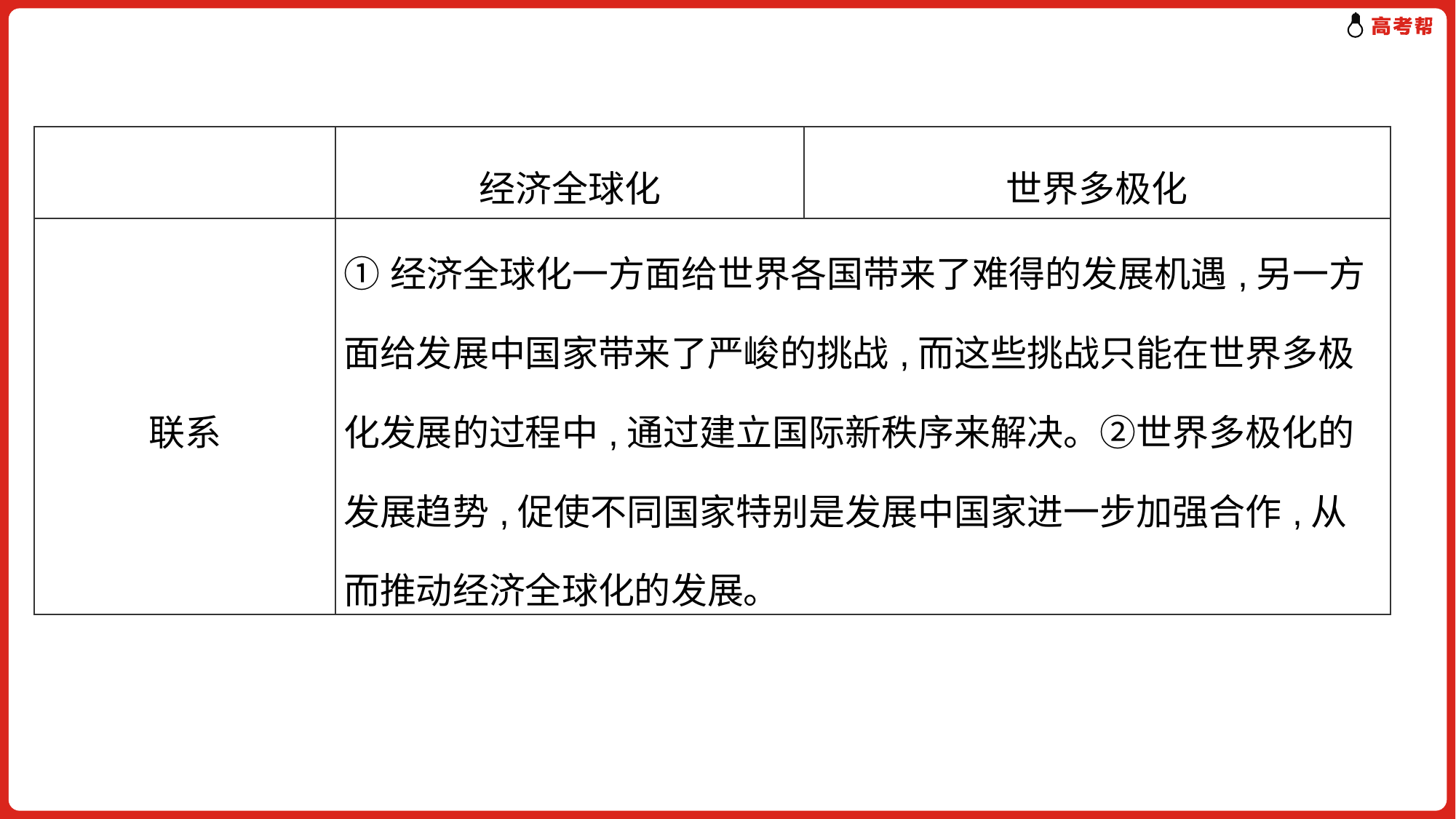

|  | 经济全球化 | 世界多极化 |
| --- | --- | --- |
| 联系 | ①经济全球化一方面给世界各国带来了难得的发展机遇,另一方面给发展中国家带来了严峻的挑战,而这些挑战只能在世界多极化发展的过程中,通过建立国际新秩序来解决。②世界多极化的发展趋势,促使不同国家特别是发展中国家进一步加强合作,从而推动经济全球化的发展。 |  |